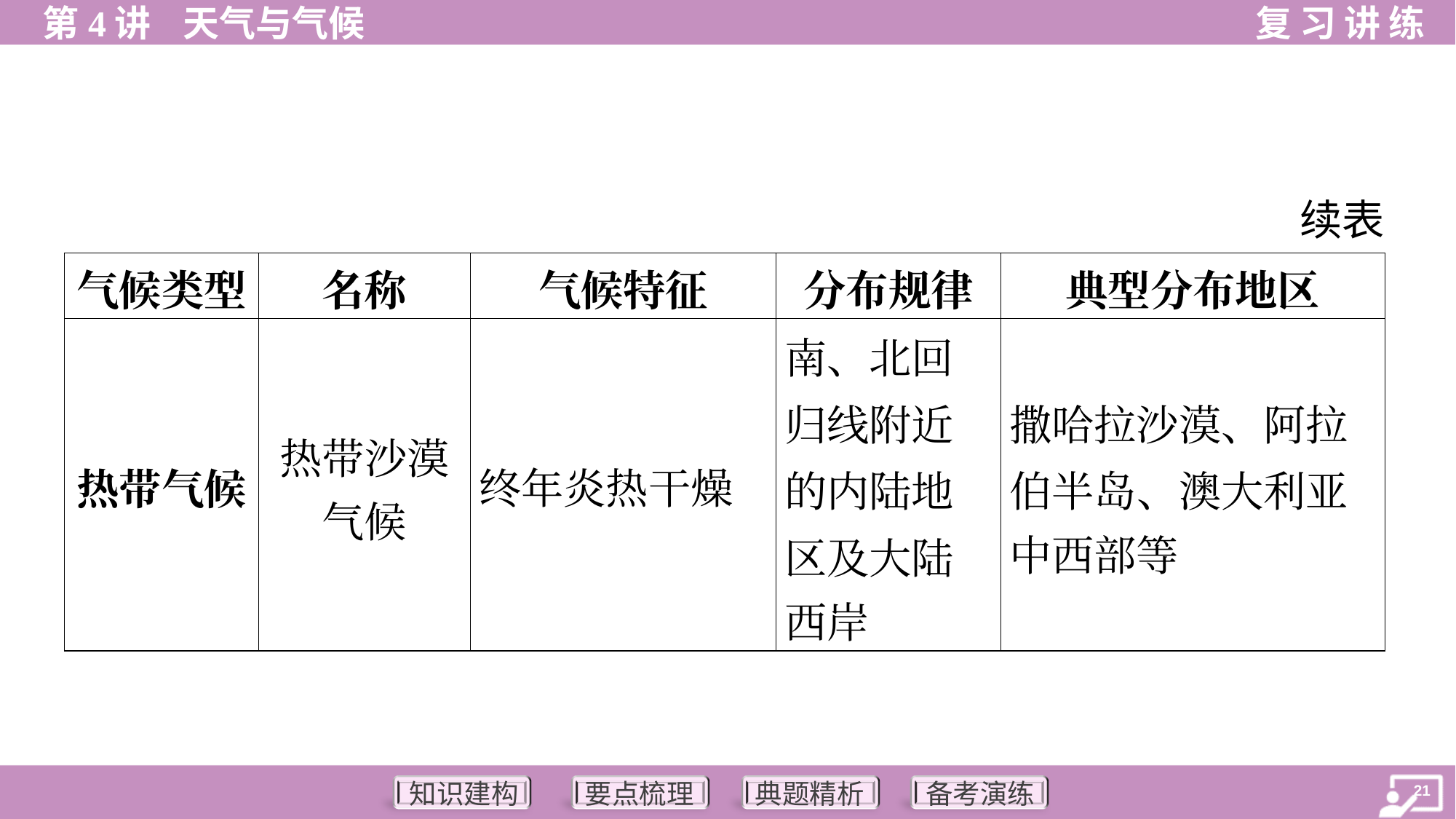

续表
| 气候类型 | 名称 | 气候特征 | 分布规律 | 典型分布地区 |
| --- | --- | --- | --- | --- |
| 热带气候 | 热带沙漠 气候 | 终年炎热干燥 | 南、北回 归线附近 的内陆地 区及大陆 西岸 | 撒哈拉沙漠、阿拉 伯半岛、澳大利亚 中西部等 |